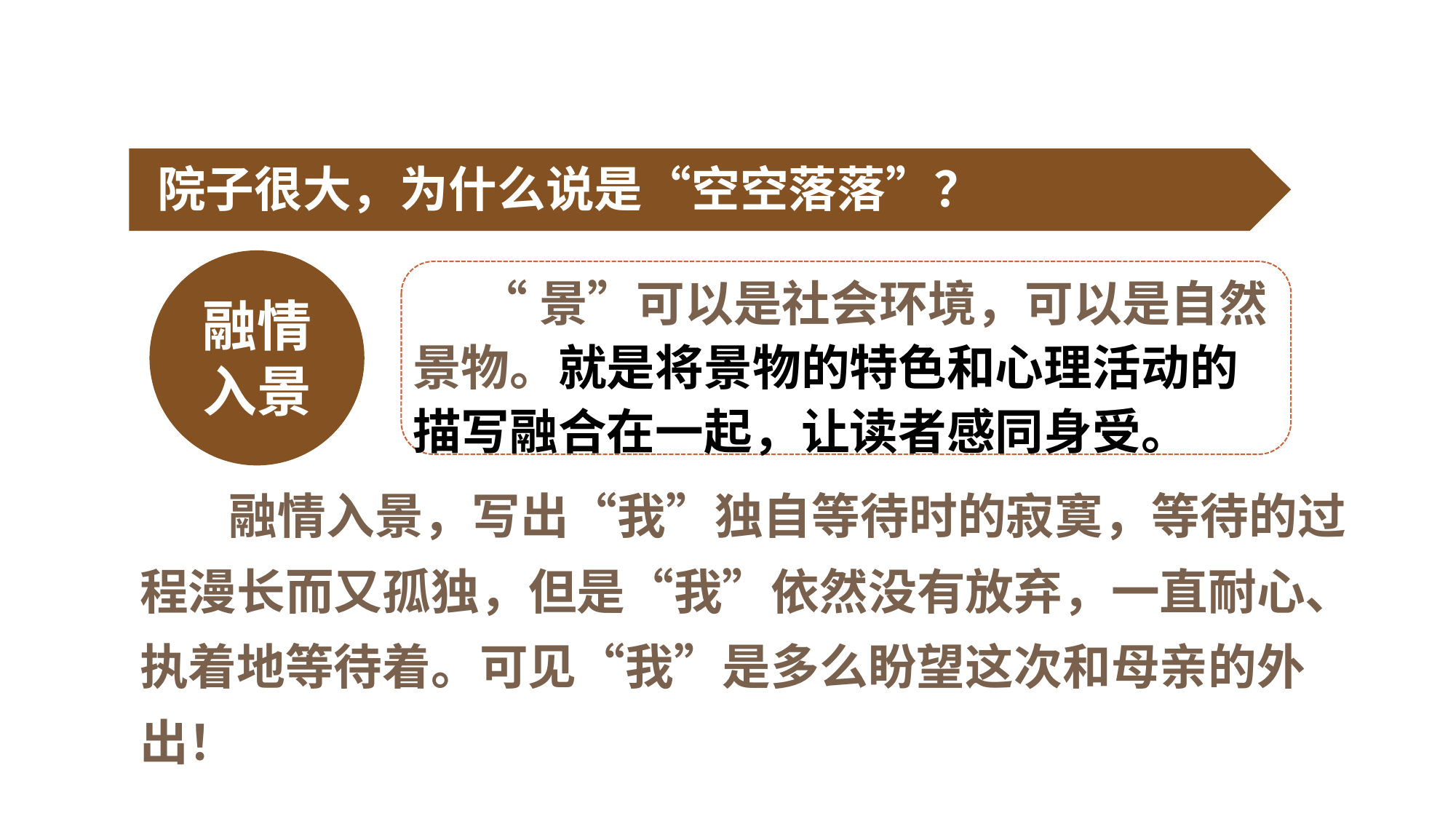

院子很大，为什么说是“空空落落”？

      “景”可以是社会环境，可以是自然景物。就是将景物的特色和心理活动的描写融合在一起，让读者感同身受。
融情
入景
       融情入景，写出“我”独自等待时的寂寞，等待的过程漫长而又孤独，但是“我”依然没有放弃，一直耐心、执着地等待着。可见“我”是多么盼望这次和母亲的外出！